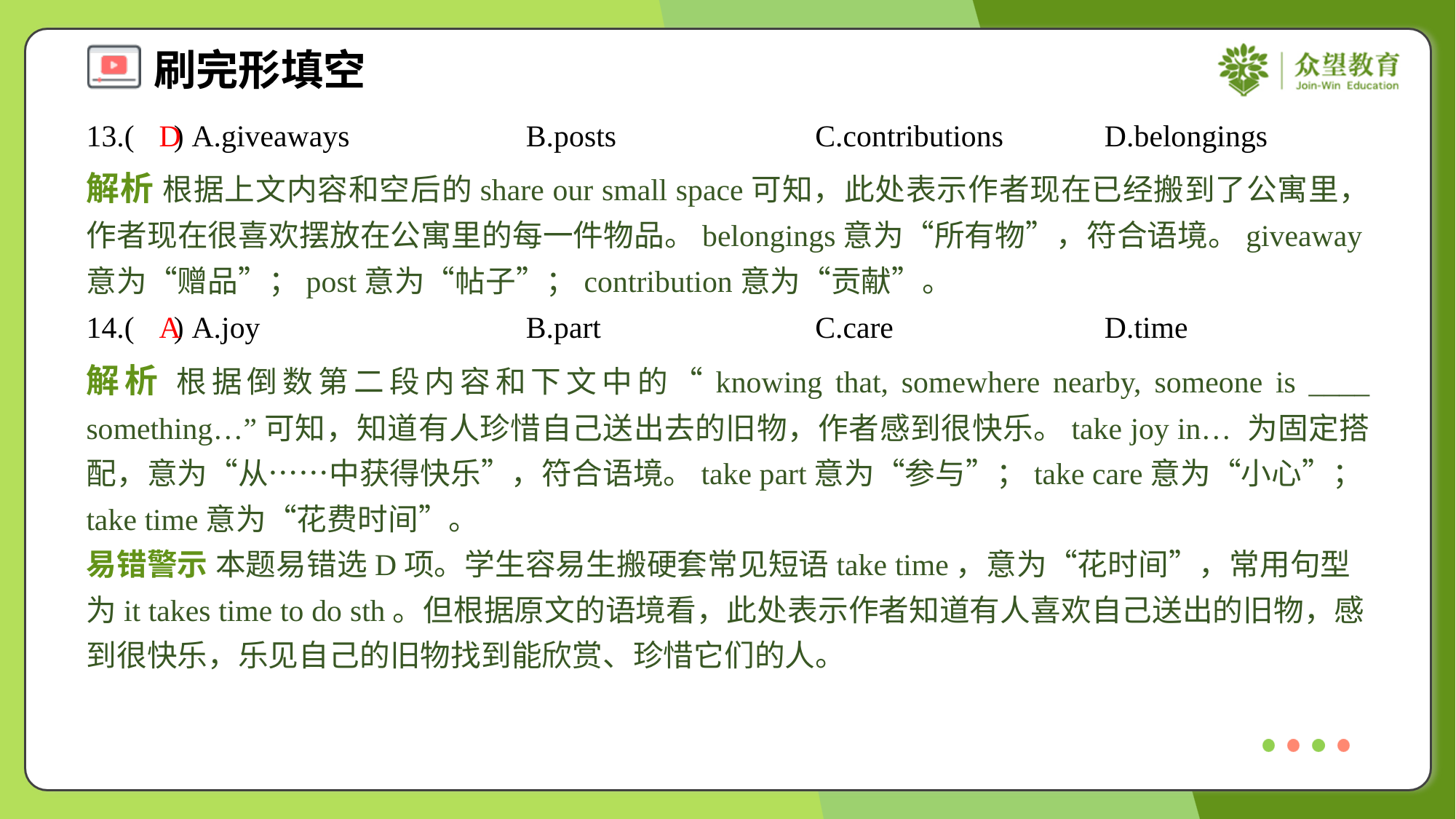

13.(     ) A.giveaways	B.posts	C.contributions	D.belongings
D
解析 根据上文内容和空后的share our small space可知，此处表示作者现在已经搬到了公寓里，作者现在很喜欢摆放在公寓里的每一件物品。belongings意为“所有物”，符合语境。giveaway意为“赠品”；post意为“帖子”；contribution意为“贡献”。
14.(     ) A.joy	B.part	C.care	D.time
A
解析 根据倒数第二段内容和下文中的“knowing that, somewhere nearby, someone is ____ something…”可知，知道有人珍惜自己送出去的旧物，作者感到很快乐。take joy in… 为固定搭配，意为“从……中获得快乐”，符合语境。take part意为“参与”；take care意为“小心”；take time意为“花费时间”。
易错警示 本题易错选D项。学生容易生搬硬套常见短语take time，意为“花时间”，常用句型为it takes time to do sth。但根据原文的语境看，此处表示作者知道有人喜欢自己送出的旧物，感到很快乐，乐见自己的旧物找到能欣赏、珍惜它们的人。